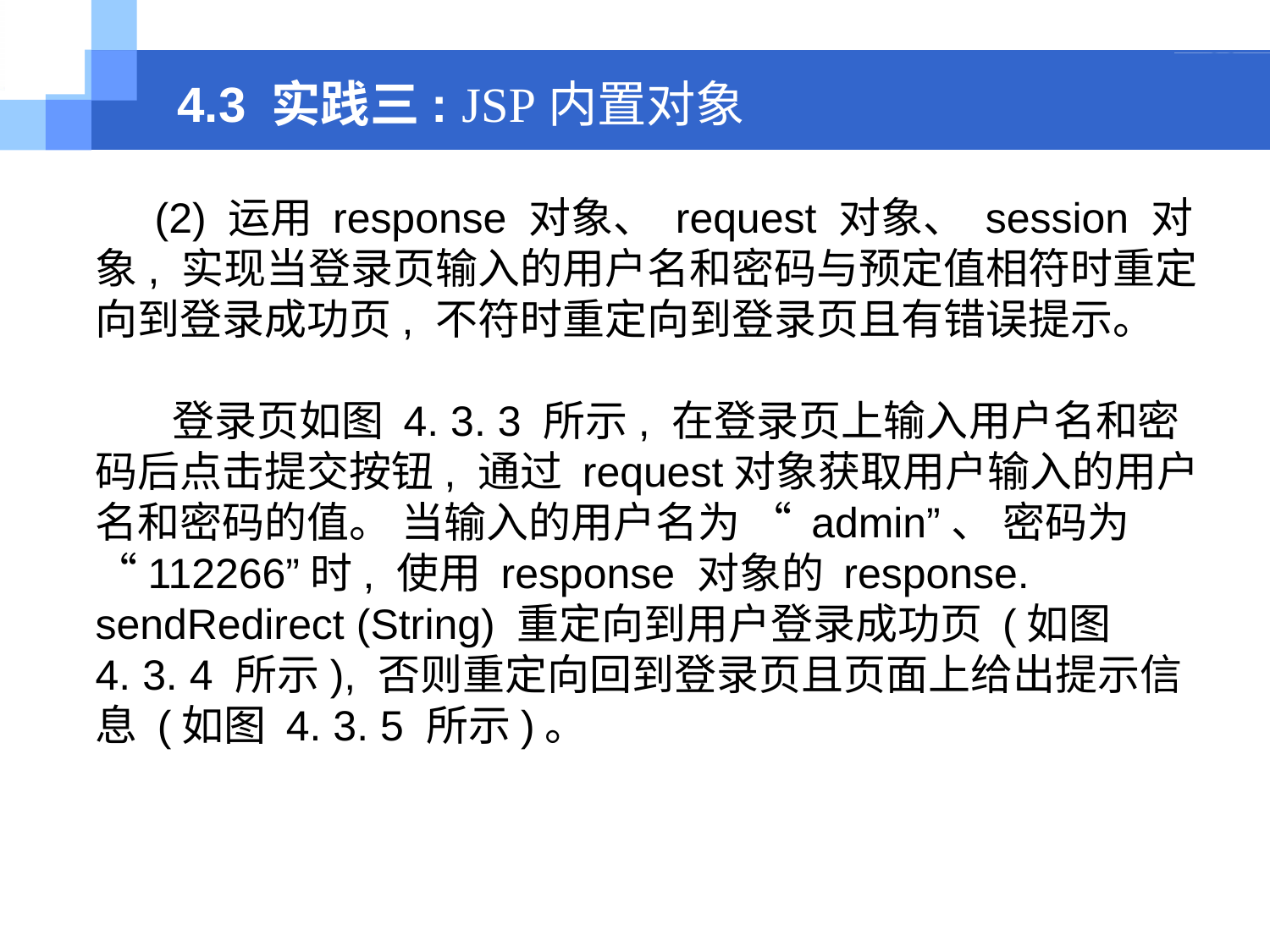

4.3 实践三: JSP内置对象
     (2) 运用 response 对象、 request 对象、 session 对象, 实现当登录页输入的用户名和密码与预定值相符时重定向到登录成功页, 不符时重定向到登录页且有错误提示。

       登录页如图 4. 3. 3 所示, 在登录页上输入用户名和密码后点击提交按钮, 通过 request对象获取用户输入的用户名和密码的值。 当输入的用户名为 “ admin”、 密码为 “112266”时, 使用 response 对象的 response. sendRedirect (String) 重定向到用户登录成功页 (如图
4. 3. 4 所示), 否则重定向回到登录页且页面上给出提示信息 (如图 4. 3. 5 所示)。